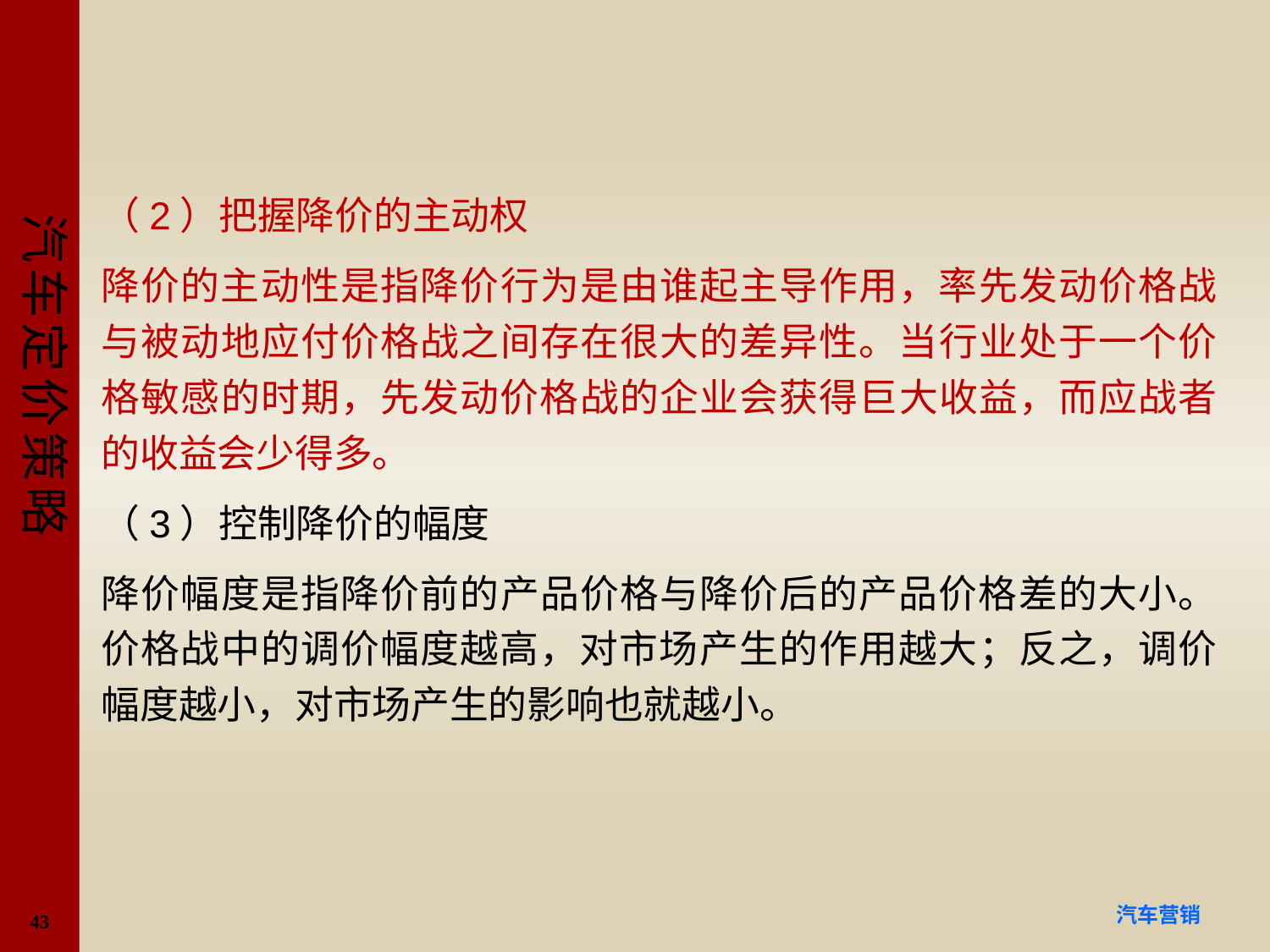

#
（2）把握降价的主动权
降价的主动性是指降价行为是由谁起主导作用，率先发动价格战与被动地应付价格战之间存在很大的差异性。当行业处于一个价格敏感的时期，先发动价格战的企业会获得巨大收益，而应战者的收益会少得多。
（3）控制降价的幅度
降价幅度是指降价前的产品价格与降价后的产品价格差的大小。价格战中的调价幅度越高，对市场产生的作用越大；反之，调价幅度越小，对市场产生的影响也就越小。
43